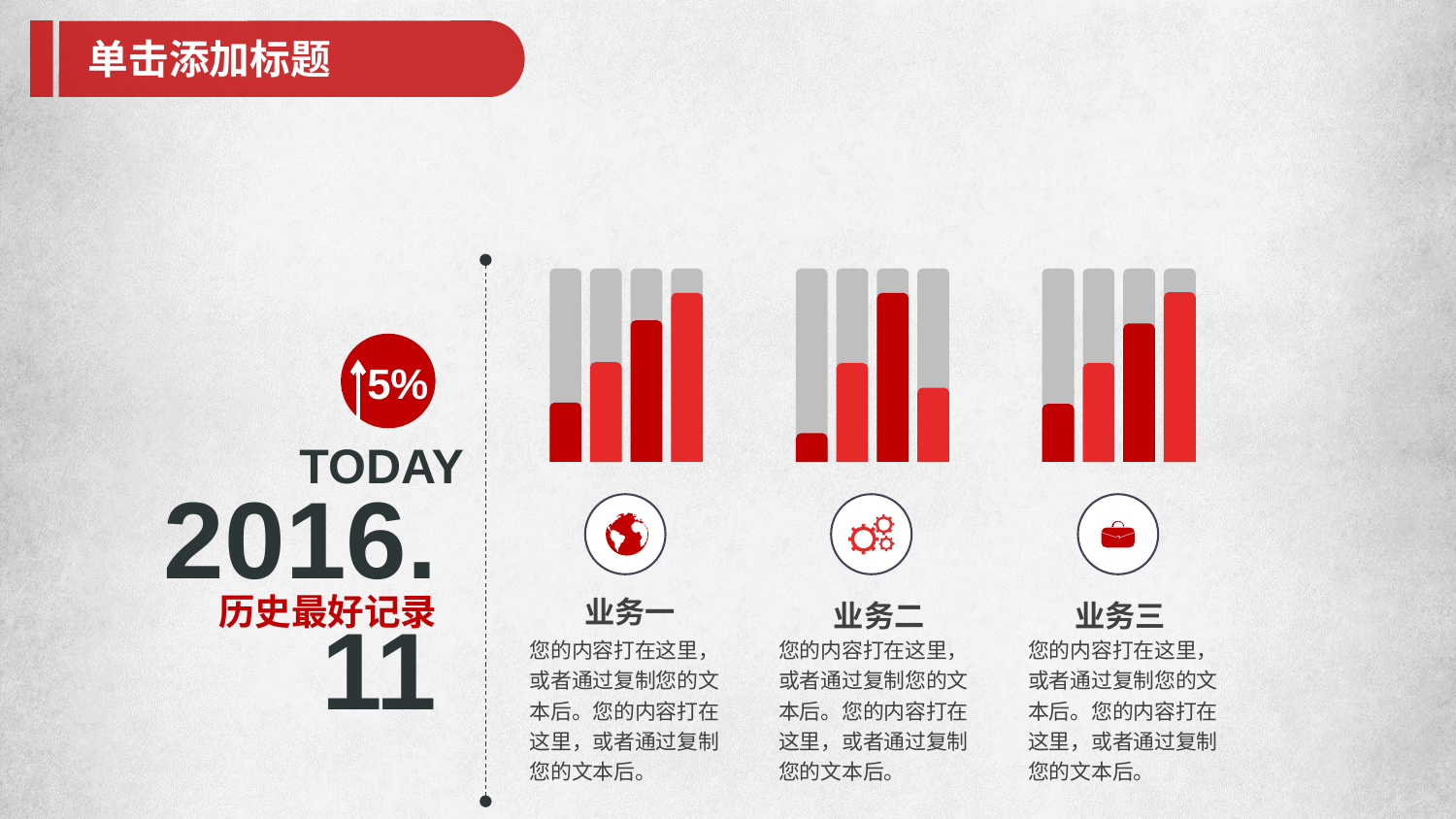

单击添加标题

5%

TODAY

2016.11

历史最好记录
业务一
业务二
业务三
您的内容打在这里，或者通过复制您的文本后。您的内容打在这里，或者通过复制您的文本后。
您的内容打在这里，或者通过复制您的文本后。您的内容打在这里，或者通过复制您的文本后。
您的内容打在这里，或者通过复制您的文本后。您的内容打在这里，或者通过复制您的文本后。